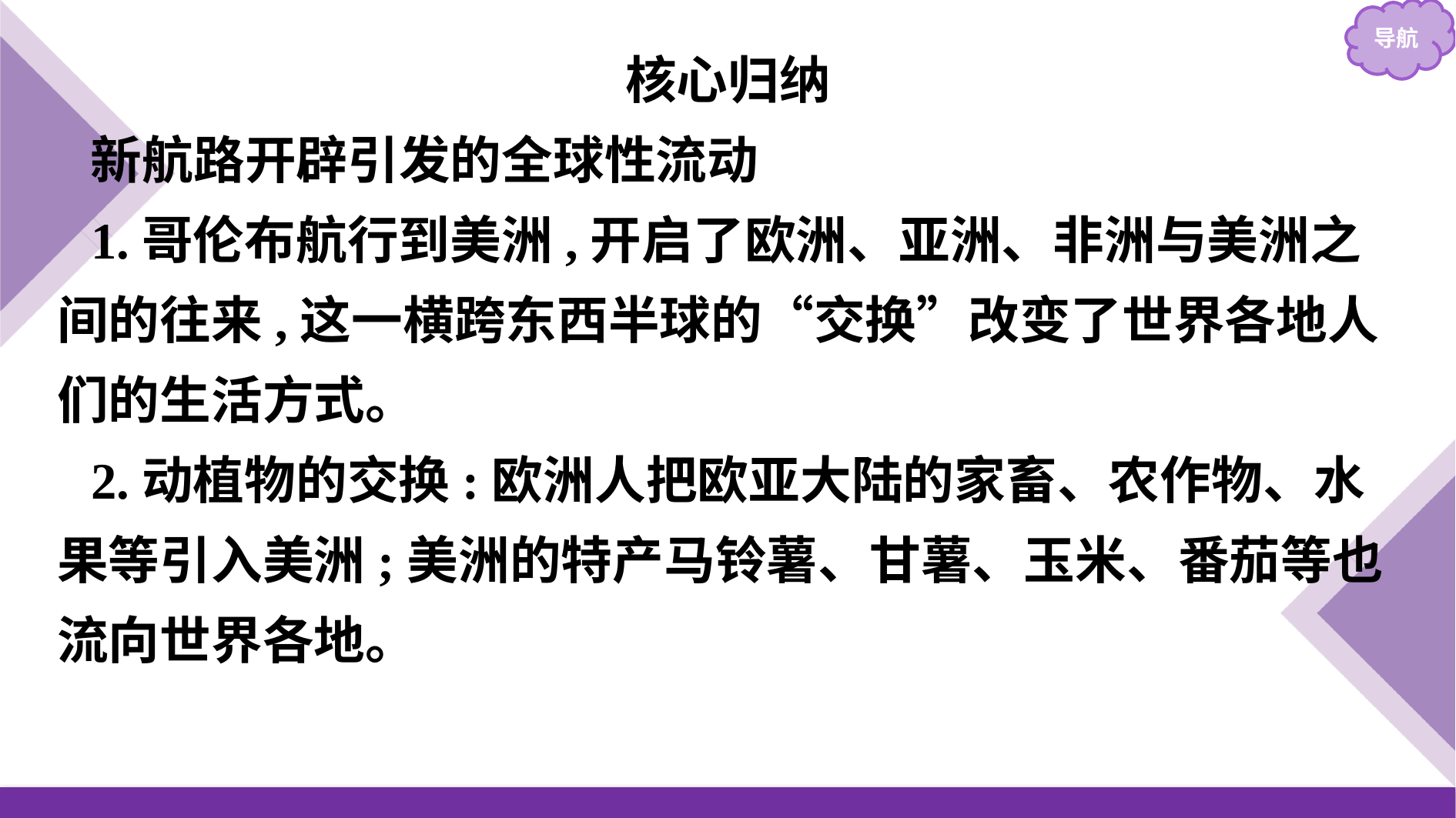

核心归纳
新航路开辟引发的全球性流动
1.哥伦布航行到美洲,开启了欧洲、亚洲、非洲与美洲之间的往来,这一横跨东西半球的“交换”改变了世界各地人们的生活方式。
2.动植物的交换:欧洲人把欧亚大陆的家畜、农作物、水果等引入美洲;美洲的特产马铃薯、甘薯、玉米、番茄等也流向世界各地。